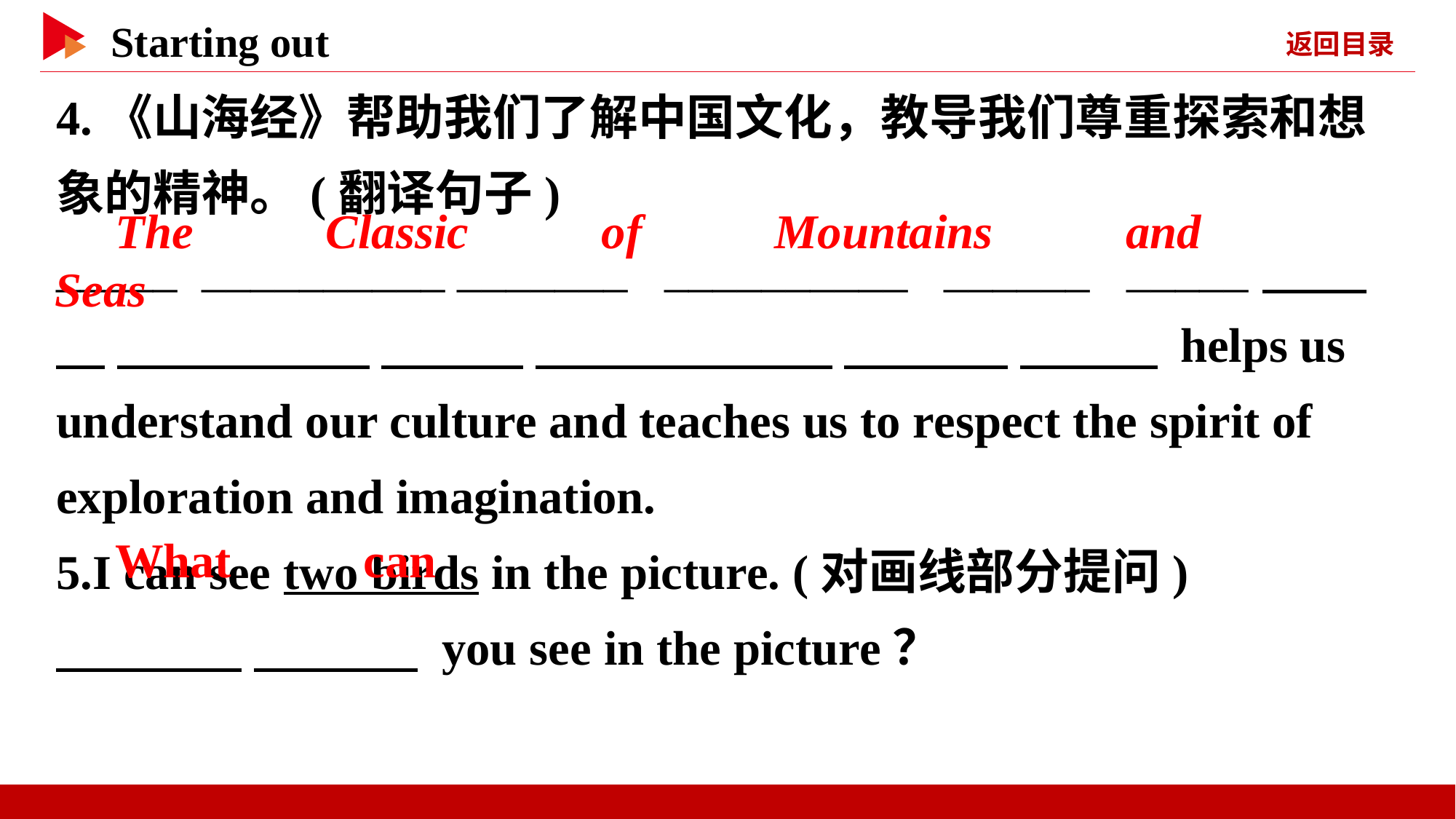

4.《山海经》帮助我们了解中国文化，教导我们尊重探索和想象的精神。(翻译句子)
_____  __________ _______   __________   ______   _____　      　 　              　 　    　 　                  　 　      　         　 helps us understand our culture and teaches us to respect the spirit of exploration and imagination.
5.I can see two birds in the picture. (对画线部分提问)
　        　 　      　 you see in the picture？
　The　 　Classic　 　of　 　Mountains　 　and　 Seas
　What　 　can